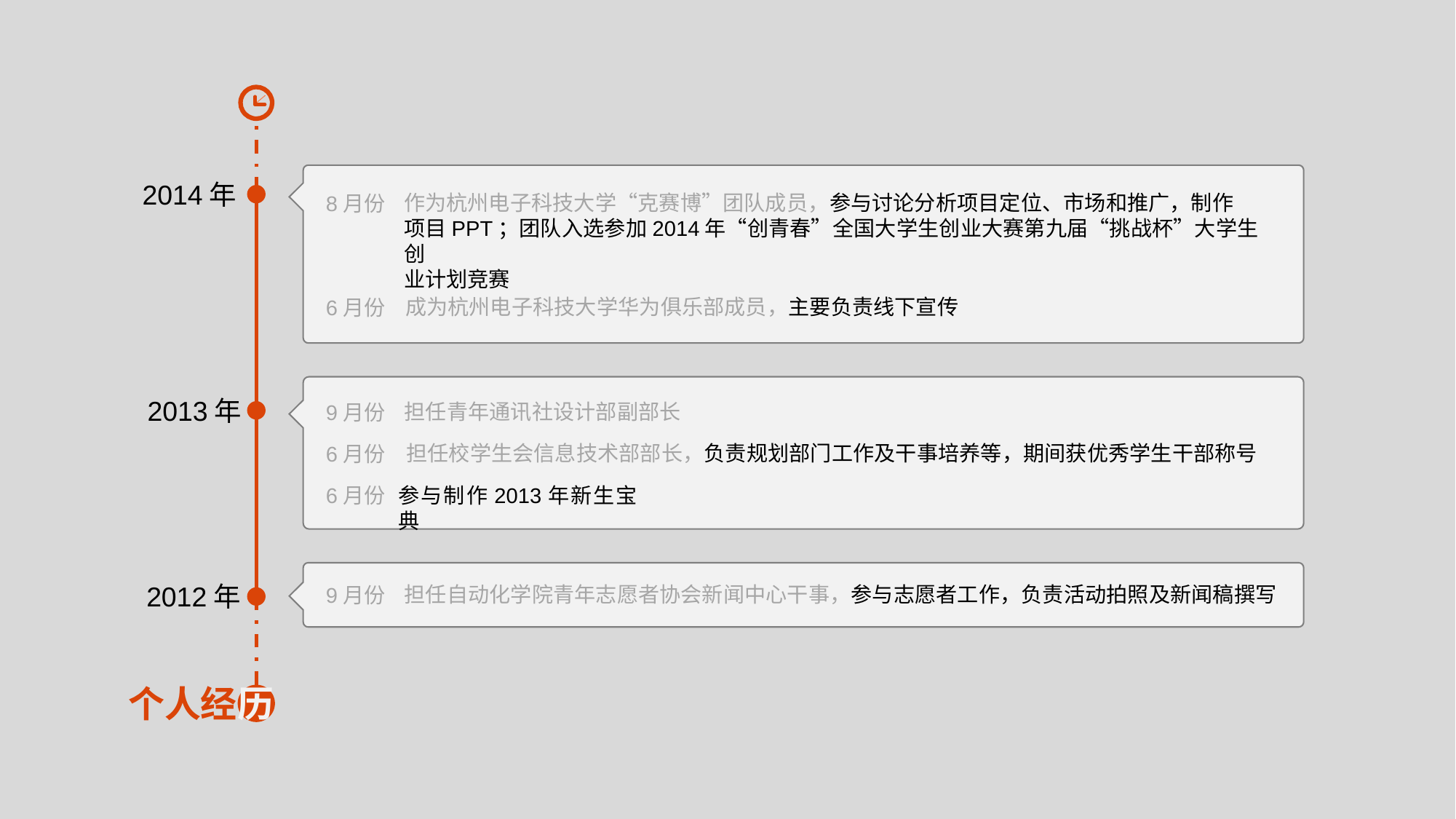

2014年
作为杭州电子科技大学“克赛博”团队成员，参与讨论分析项目定位、市场和推广，制作
项目PPT；团队入选参加2014年“创青春”全国大学生创业大赛第九届“挑战杯”大学生创
业计划竞赛
8月份

成为杭州电子科技大学华为俱乐部成员，主要负责线下宣传
6月份

2013年
担任青年通讯社设计部副部长
9月份

担任校学生会信息技术部部长，负责规划部门工作及干事培养等，期间获优秀学生干部称号
6月份
6月份
参与制作2013年新生宝典

2012年
担任自动化学院青年志愿者协会新闻中心干事，参与志愿者工作，负责活动拍照及新闻稿撰写
9月份

个人经历